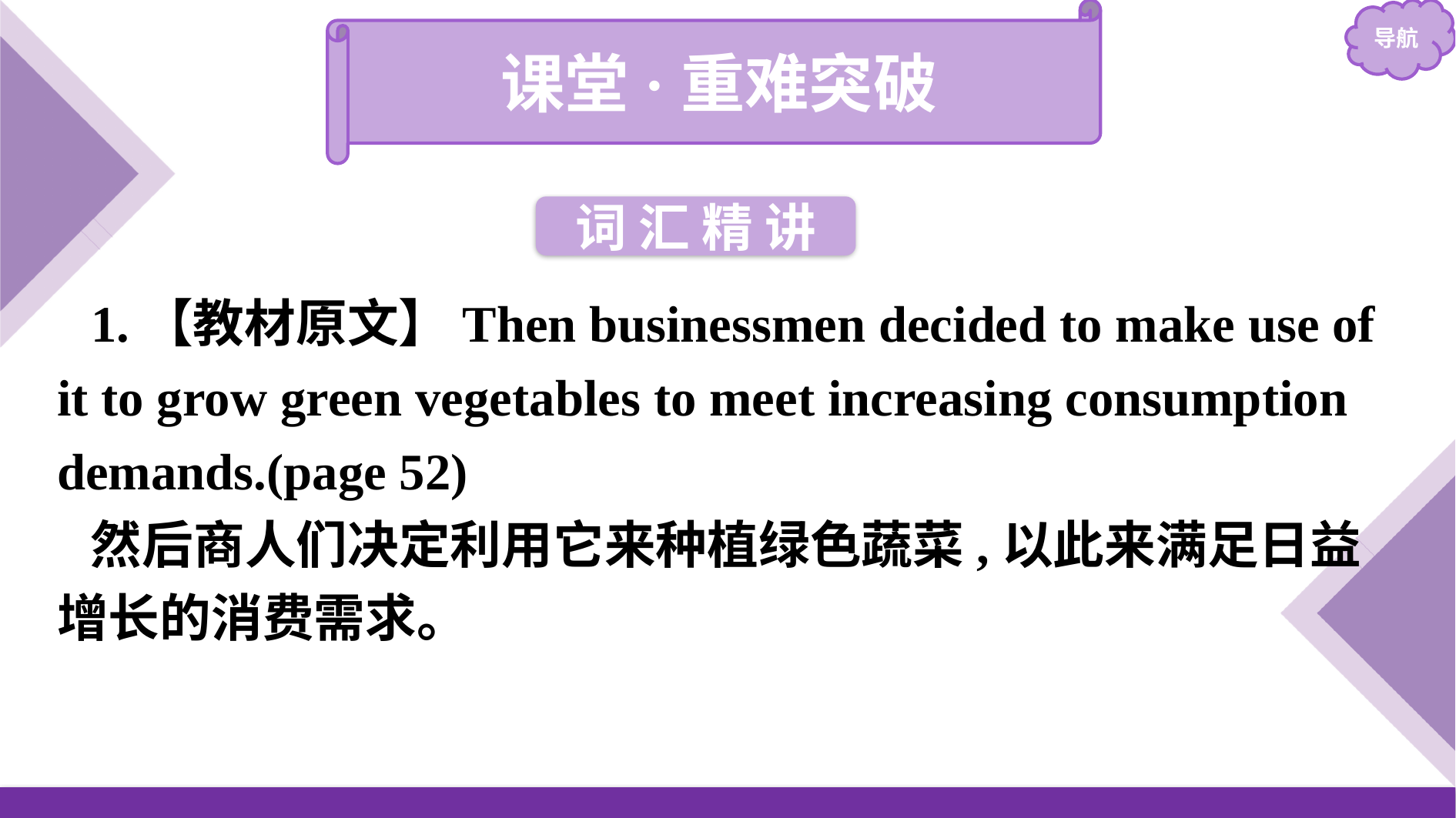

课堂·重难突破
词 汇 精 讲
1.【教材原文】Then businessmen decided to make use of it to grow green vegetables to meet increasing consumption demands.(page 52)
然后商人们决定利用它来种植绿色蔬菜,以此来满足日益增长的消费需求。